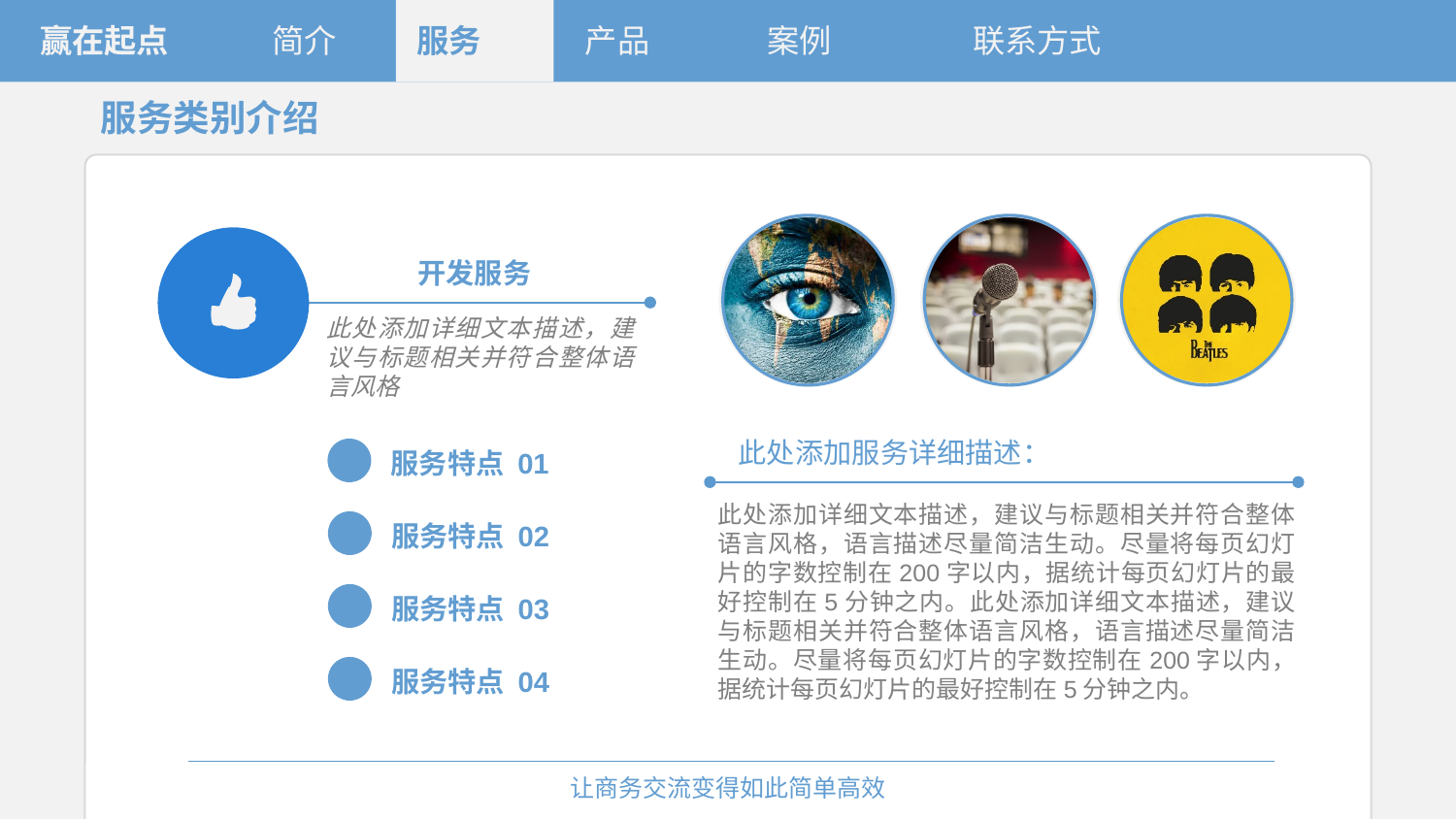

赢在起点
简介
服务
产品
案例
联系方式

服务类别介绍

开发服务
此处添加详细文本描述，建议与标题相关并符合整体语言风格
此处添加服务详细描述：
服务特点 01

此处添加详细文本描述，建议与标题相关并符合整体语言风格，语言描述尽量简洁生动。尽量将每页幻灯片的字数控制在200字以内，据统计每页幻灯片的最好控制在5分钟之内。此处添加详细文本描述，建议与标题相关并符合整体语言风格，语言描述尽量简洁生动。尽量将每页幻灯片的字数控制在200字以内，据统计每页幻灯片的最好控制在5分钟之内。
服务特点 02

服务特点 03

服务特点 04

让商务交流变得如此简单高效